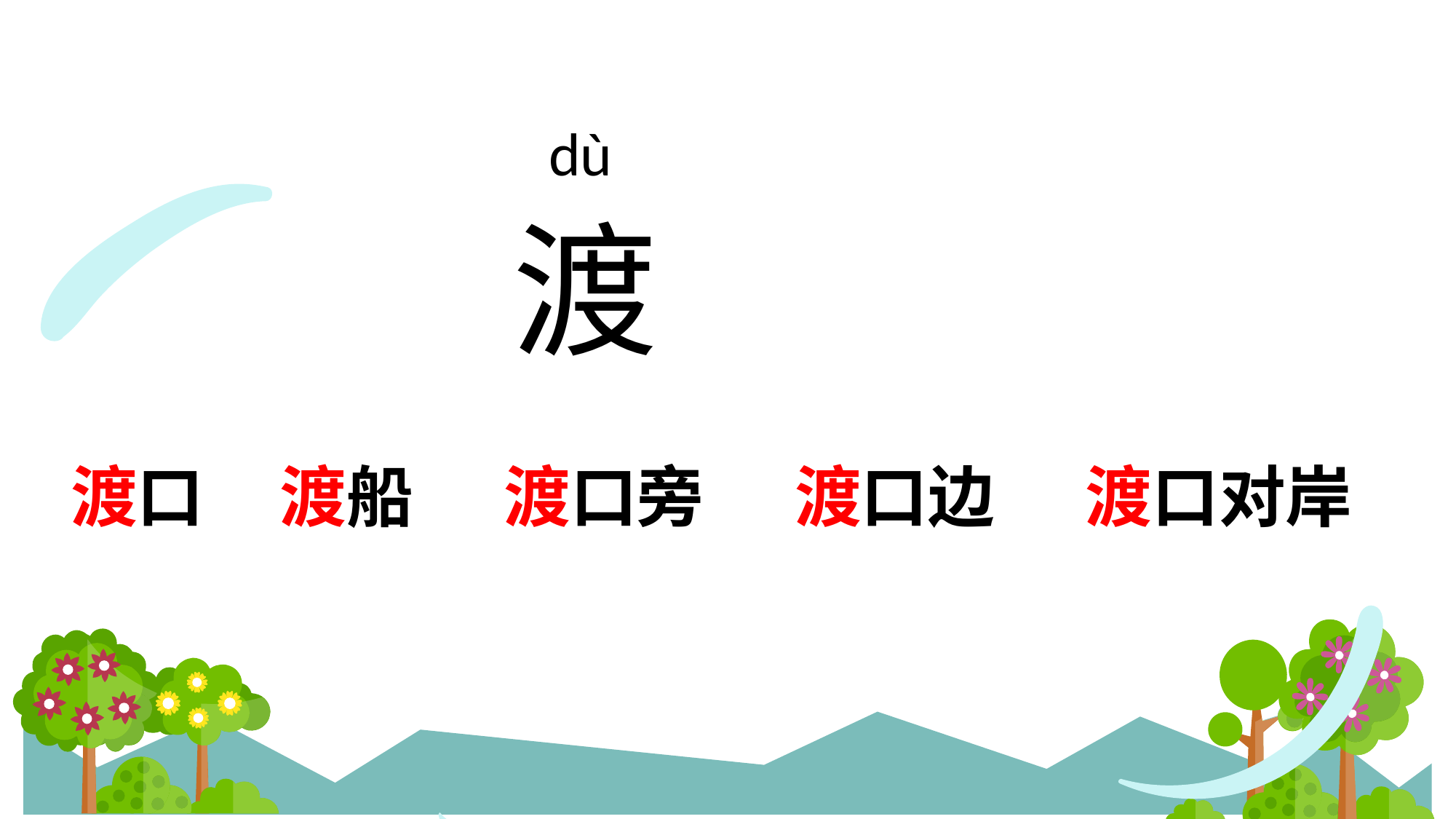

dù

渡
渡口     渡船      渡口旁      渡口边      渡口对岸